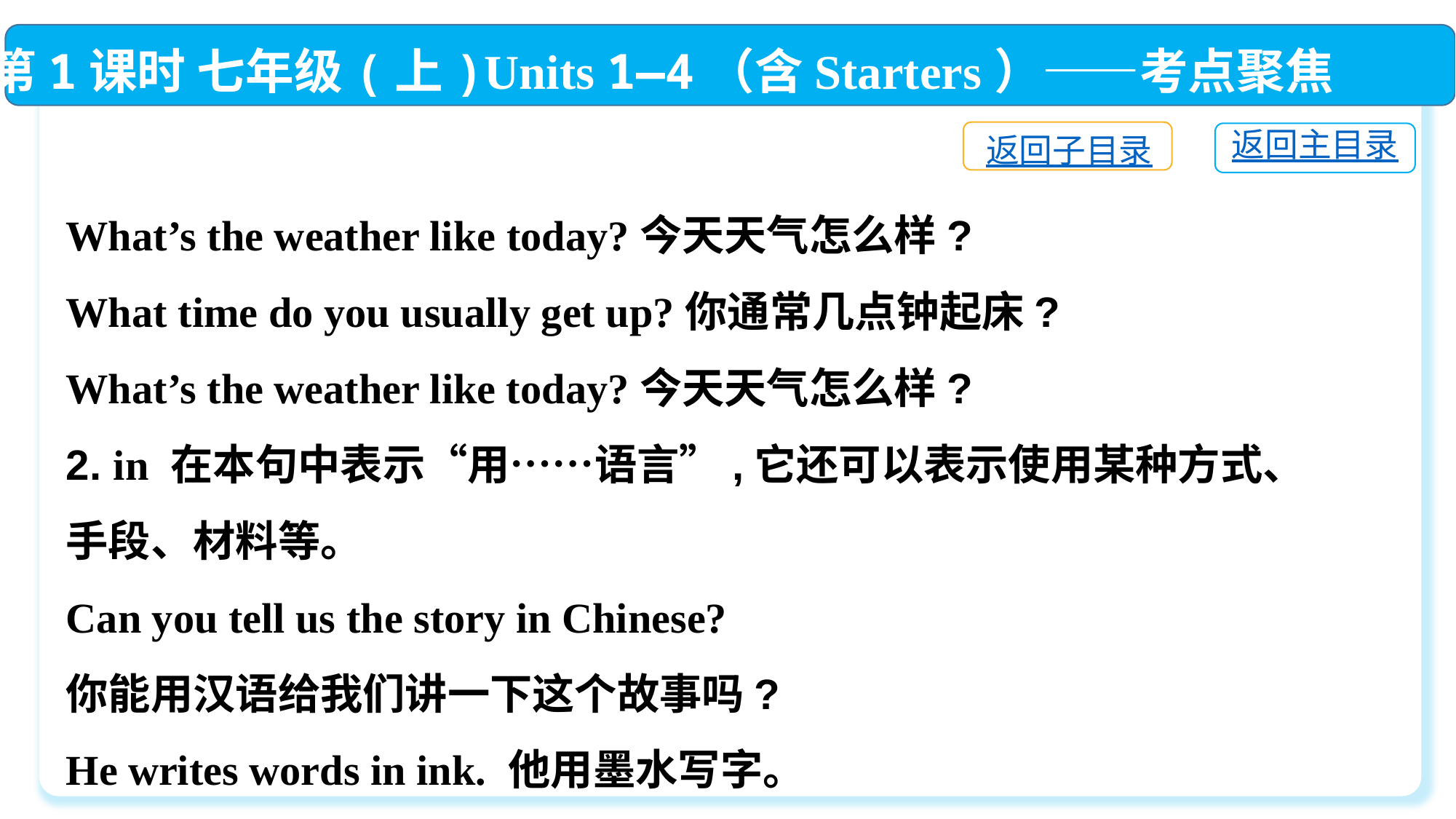

第1课时 七年级(上)Units 1—4（含Starters）——考点聚焦

返回子目录
返回主目录
What’s the weather like today?今天天气怎么样?
What time do you usually get up?你通常几点钟起床?
What’s the weather like today?今天天气怎么样?
2. in 在本句中表示“用……语言”,它还可以表示使用某种方式、手段、材料等。
Can you tell us the story in Chinese?
你能用汉语给我们讲一下这个故事吗?
He writes words in ink. 他用墨水写字。